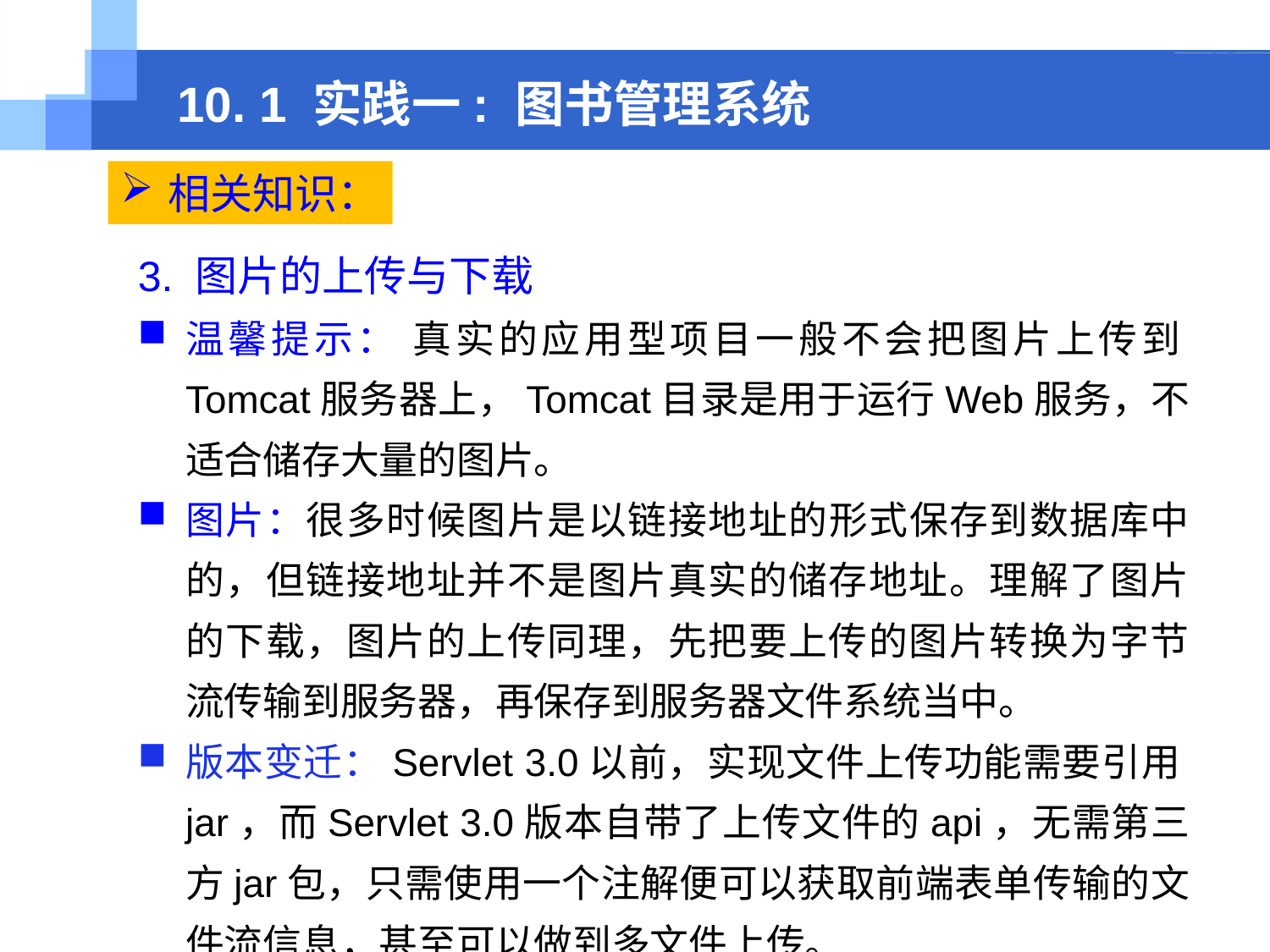

10. 1 实践一: 图书管理系统
相关知识：
3. 图片的上传与下载
温馨提示： 真实的应用型项目一般不会把图片上传到Tomcat服务器上，Tomcat目录是用于运行Web服务，不适合储存大量的图片。
图片：很多时候图片是以链接地址的形式保存到数据库中的，但链接地址并不是图片真实的储存地址。理解了图片的下载，图片的上传同理，先把要上传的图片转换为字节流传输到服务器，再保存到服务器文件系统当中。
版本变迁：Servlet 3.0以前，实现文件上传功能需要引用jar，而Servlet 3.0版本自带了上传文件的api，无需第三方jar包，只需使用一个注解便可以获取前端表单传输的文件流信息，甚至可以做到多文件上传。